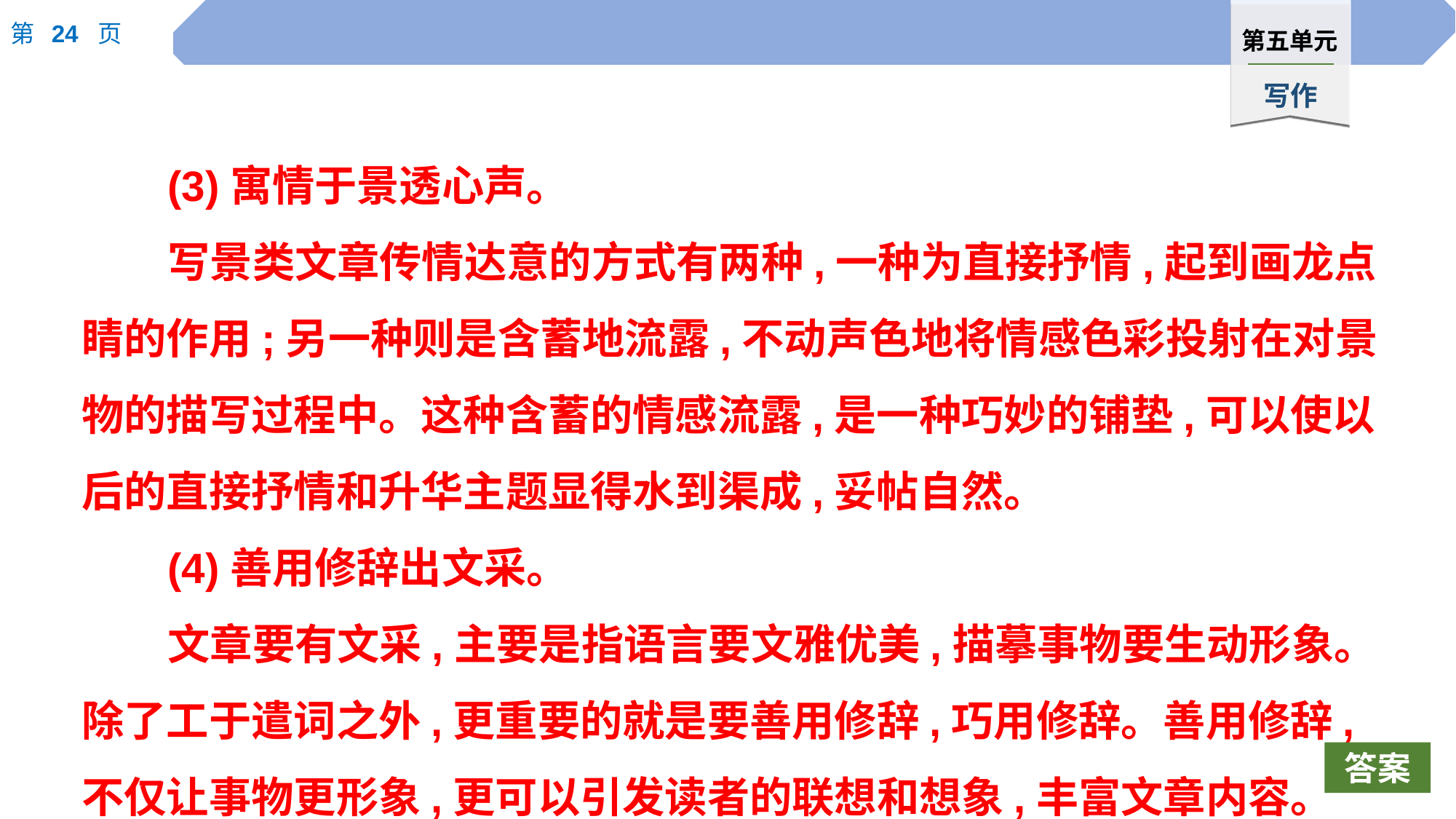

(3)寓情于景透心声。
写景类文章传情达意的方式有两种,一种为直接抒情,起到画龙点睛的作用;另一种则是含蓄地流露,不动声色地将情感色彩投射在对景物的描写过程中。这种含蓄的情感流露,是一种巧妙的铺垫,可以使以后的直接抒情和升华主题显得水到渠成,妥帖自然。
(4)善用修辞出文采。
文章要有文采,主要是指语言要文雅优美,描摹事物要生动形象。除了工于遣词之外,更重要的就是要善用修辞,巧用修辞。善用修辞,不仅让事物更形象,更可以引发读者的联想和想象,丰富文章内容。
答案